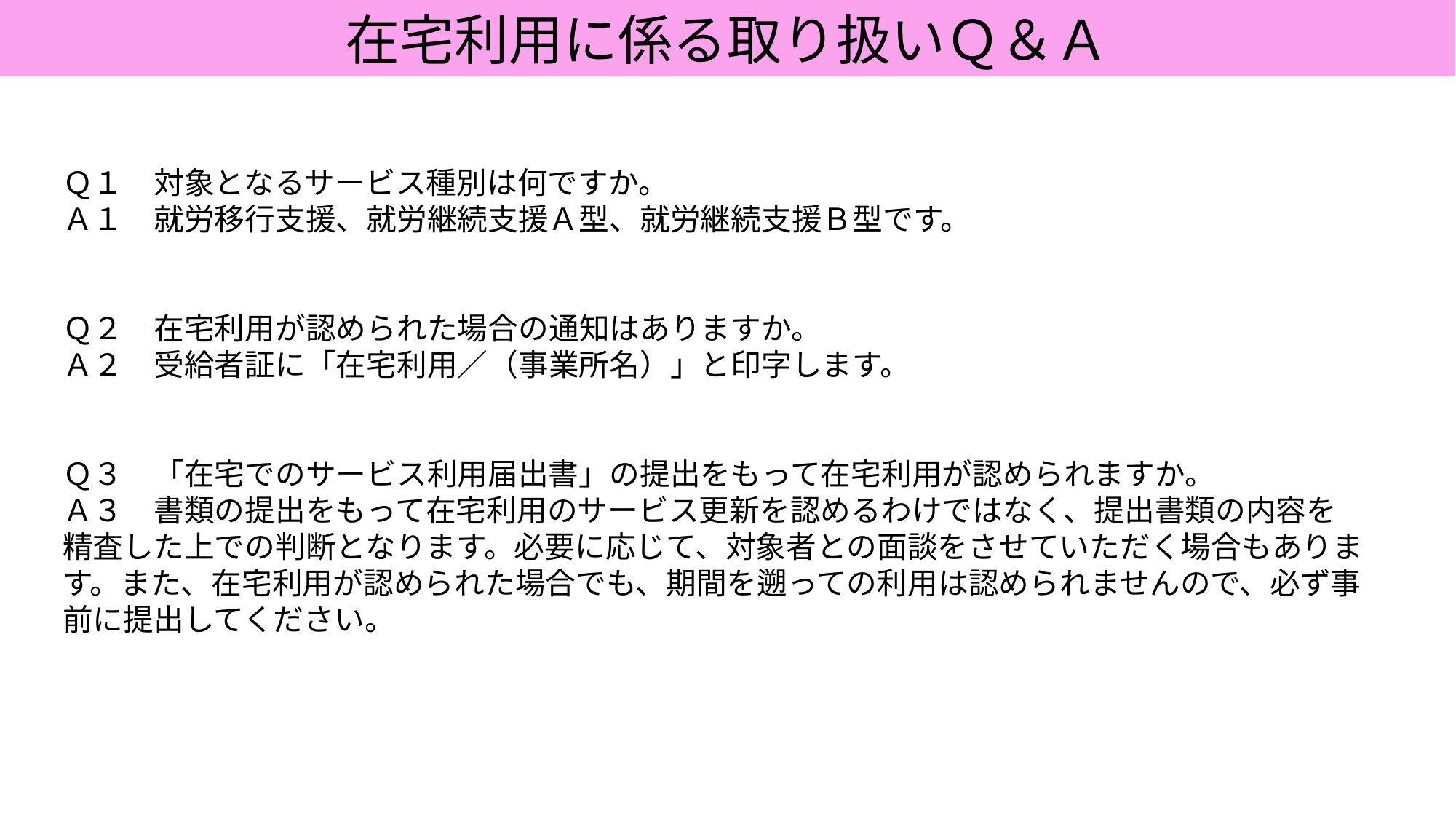

在宅利用に係る取り扱いＱ＆Ａ
Ｑ１　対象となるサービス種別は何ですか。
Ａ１　就労移行支援、就労継続支援Ａ型、就労継続支援Ｂ型です。

Ｑ２　在宅利用が認められた場合の通知はありますか。
Ａ２　受給者証に「在宅利用／（事業所名）」と印字します。

Ｑ３　「在宅でのサービス利用届出書」の提出をもって在宅利用が認められますか。
Ａ３　書類の提出をもって在宅利用のサービス更新を認めるわけではなく、提出書類の内容を精査した上での判断となります。必要に応じて、対象者との面談をさせていただく場合もあります。また、在宅利用が認められた場合でも、期間を遡っての利用は認められませんので、必ず事前に提出してください。